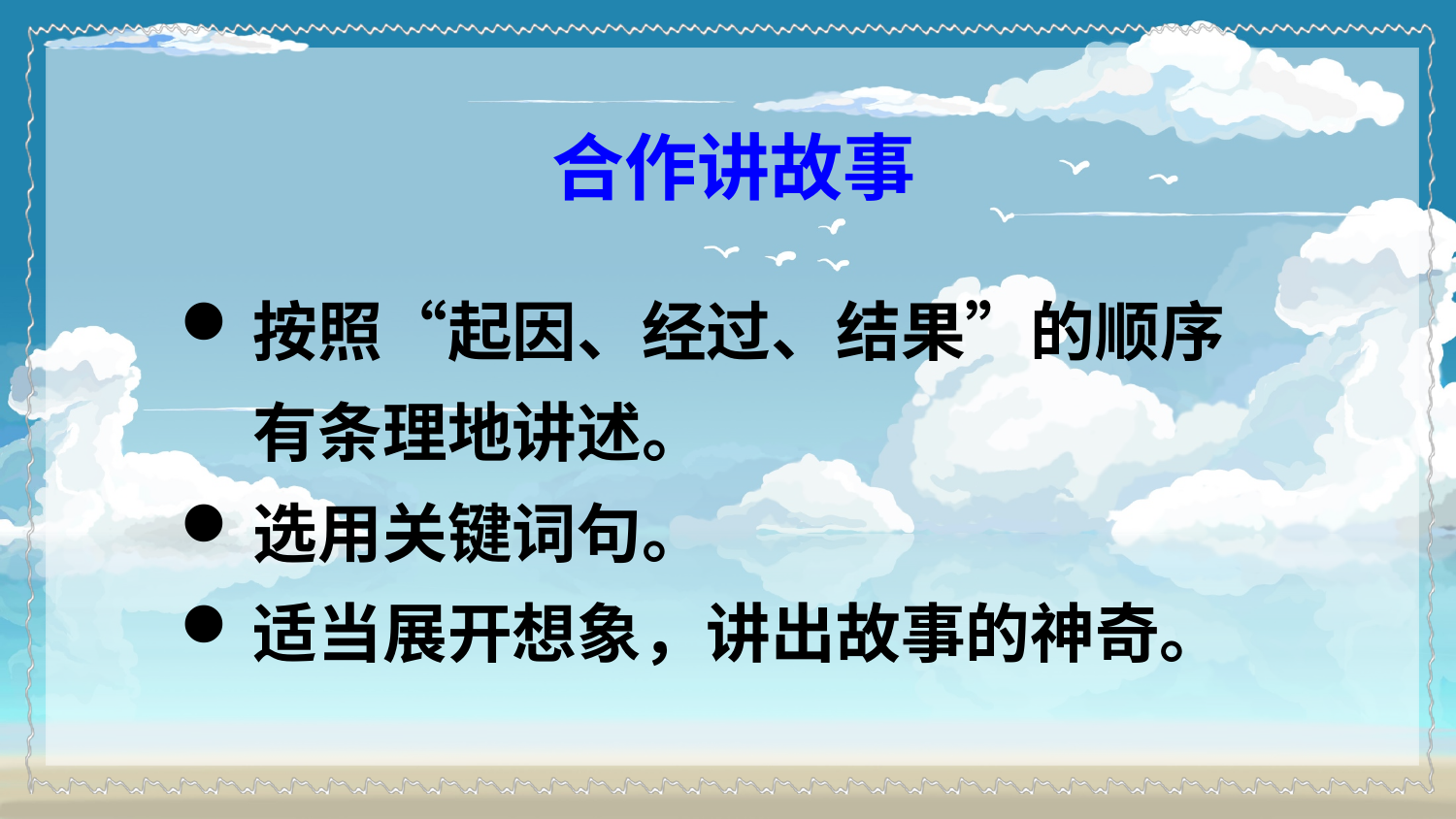

合作讲故事
按照“起因、经过、结果”的顺序有条理地讲述。
选用关键词句。
适当展开想象，讲出故事的神奇。